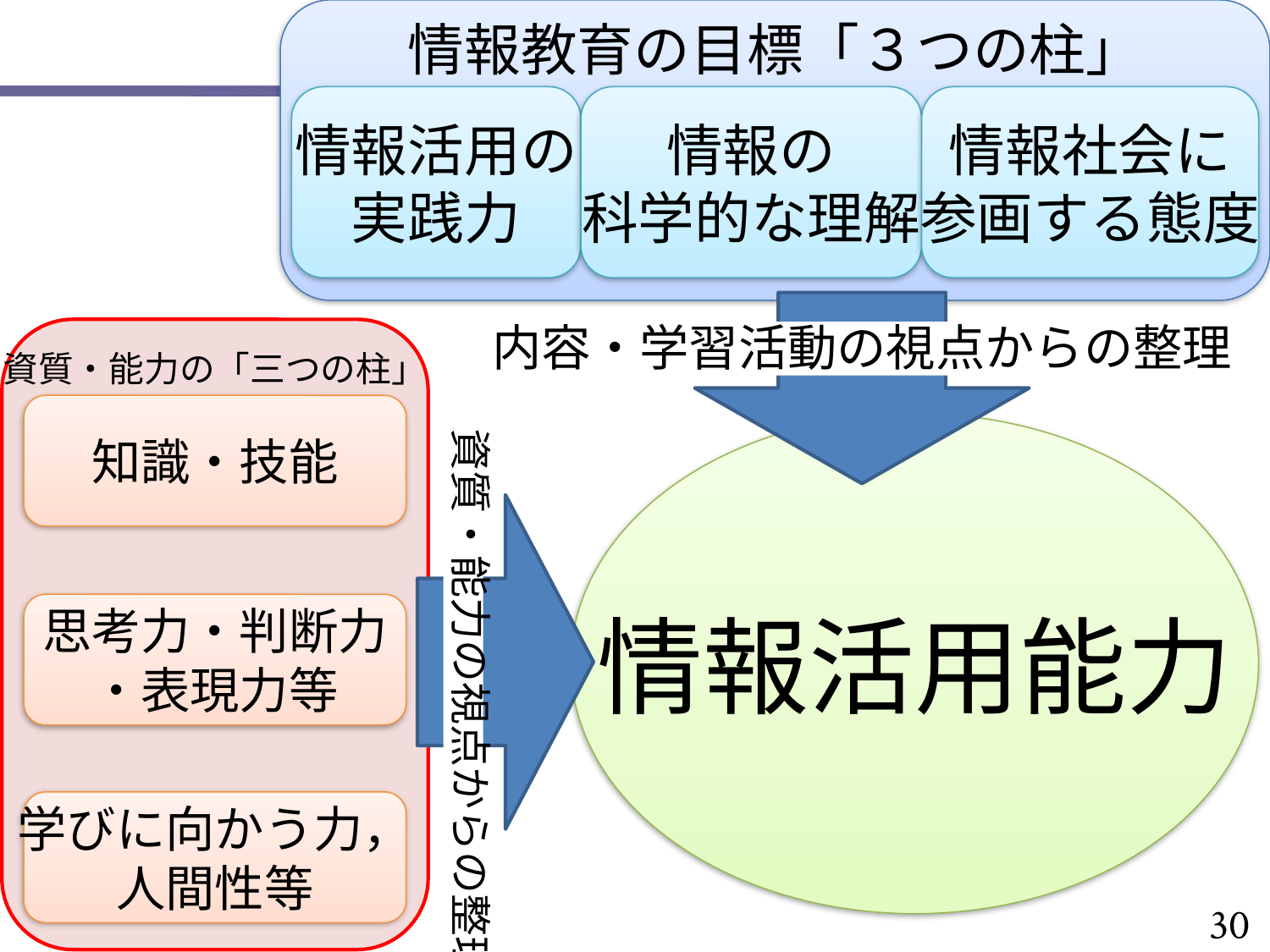

情報教育の目標「３つの柱」
情報活用の
実践力
情報の
科学的な理解
情報社会に
参画する態度

内容・学習活動の視点からの整理
資質・能力の「三つの柱」

知識・技能
情報活用能力
資質・能力の視点からの整理

思考力・判断力
・表現力等
学びに向かう力，
人間性等
30